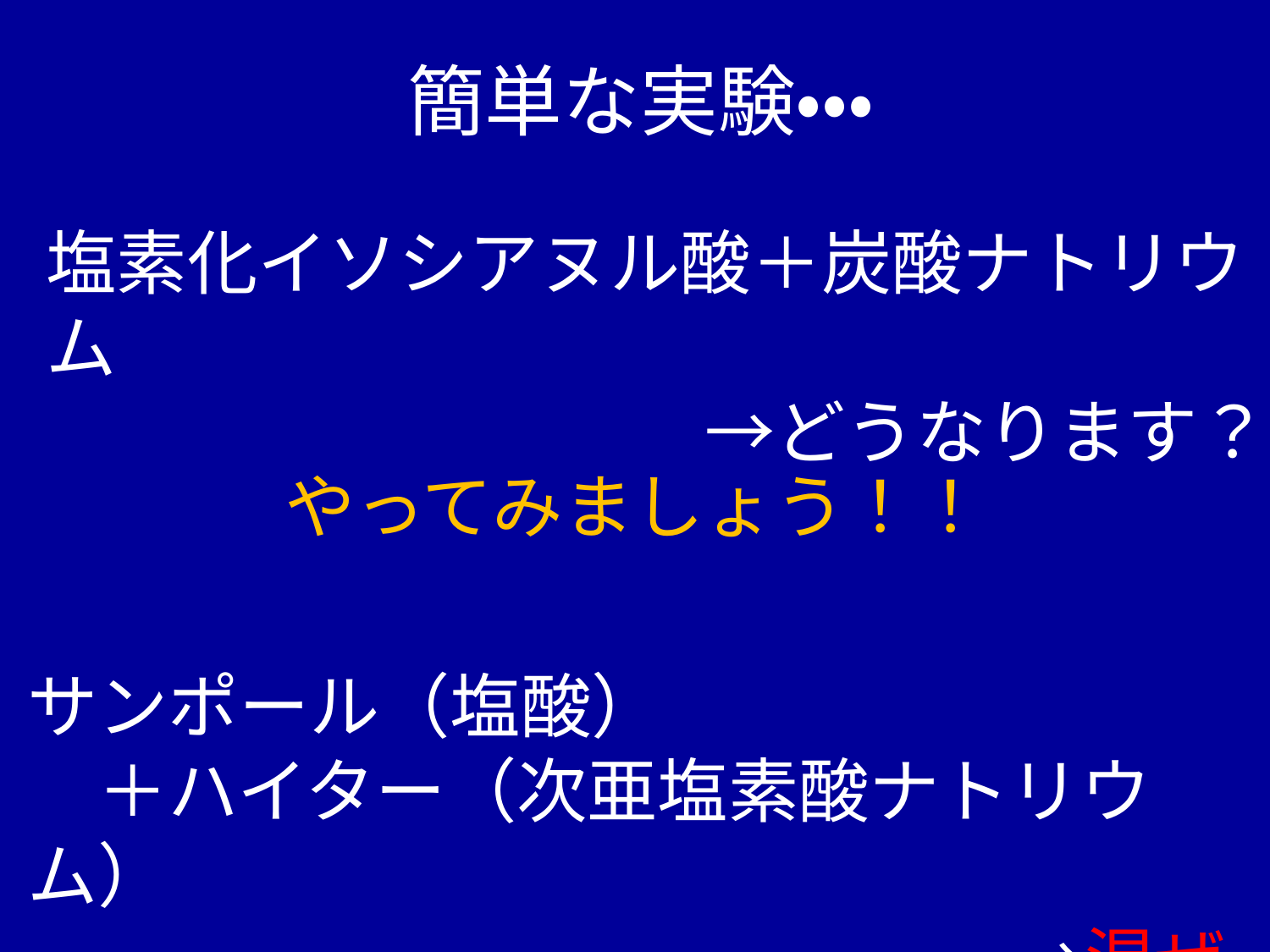

簡単な実験・・・
塩素化イソシアヌル酸＋炭酸ナトリウム
　　　　　　　　　→どうなります？
やってみましょう！！
サンポール（塩酸）
　＋ハイター（次亜塩素酸ナトリウム）
　　　　　　　　　　　　　　→混ぜたら危険！